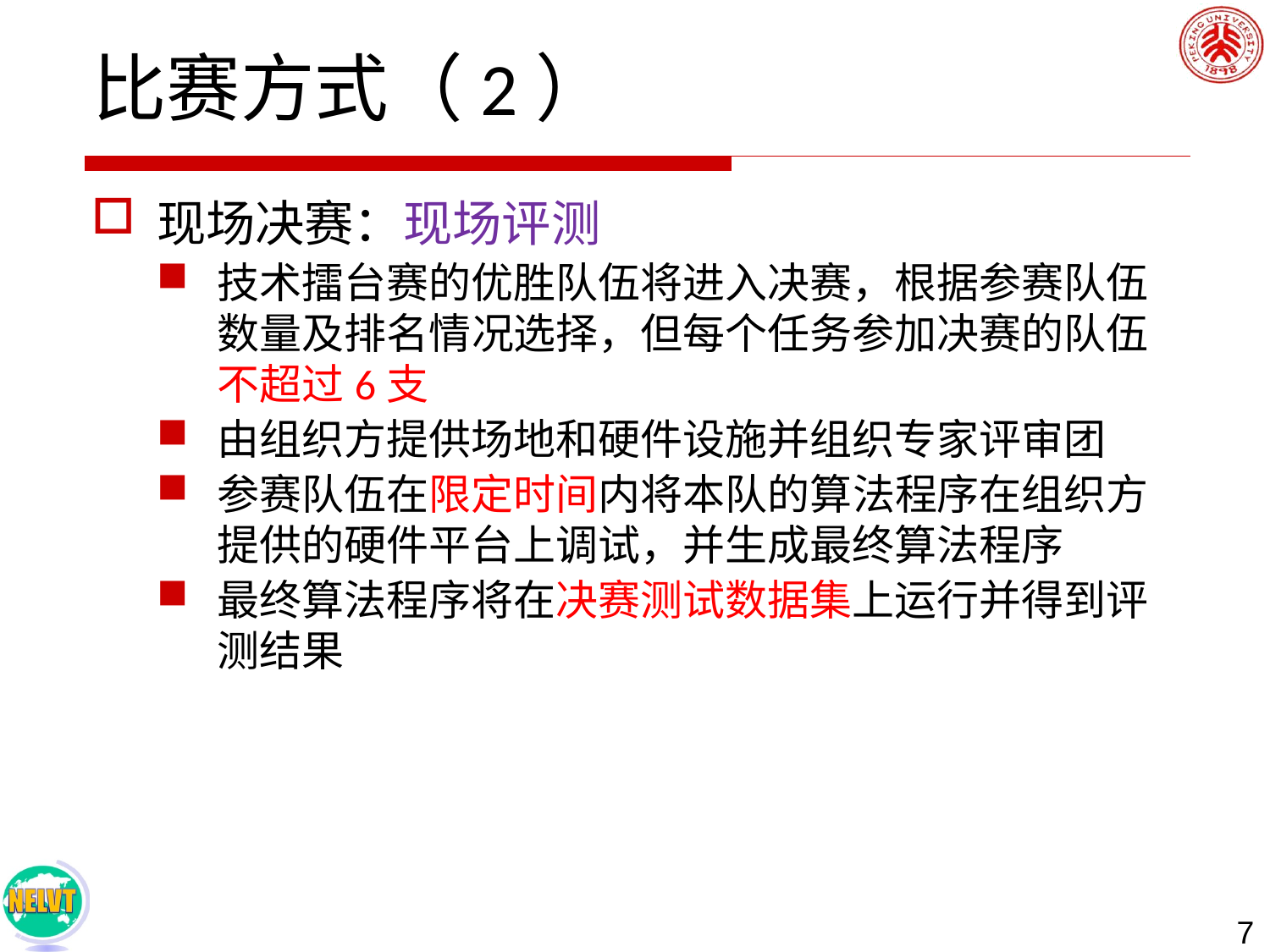

# 比赛方式（2）
现场决赛：现场评测
技术擂台赛的优胜队伍将进入决赛，根据参赛队伍数量及排名情况选择，但每个任务参加决赛的队伍不超过6支
由组织方提供场地和硬件设施并组织专家评审团
参赛队伍在限定时间内将本队的算法程序在组织方提供的硬件平台上调试，并生成最终算法程序
最终算法程序将在决赛测试数据集上运行并得到评测结果
7